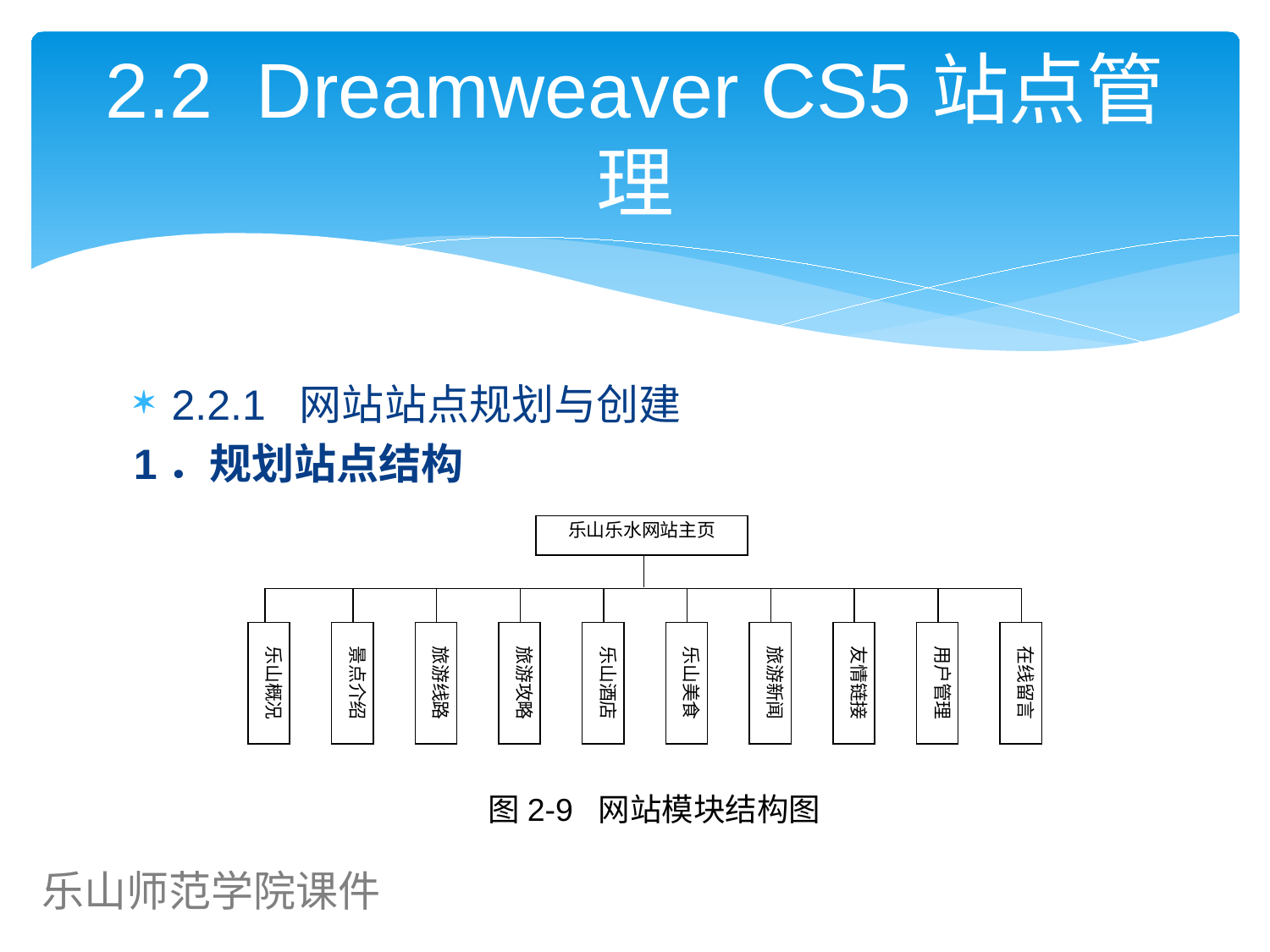

# 2.2  Dreamweaver CS5站点管理
2.2.1  网站站点规划与创建
1．规划站点结构

乐山乐水网站主页
乐山概况
景点介绍

旅游线路

旅游攻略

乐山酒店

乐山美食

旅游新闻

友情链接

用户管理

在线留言

图2-9  网站模块结构图